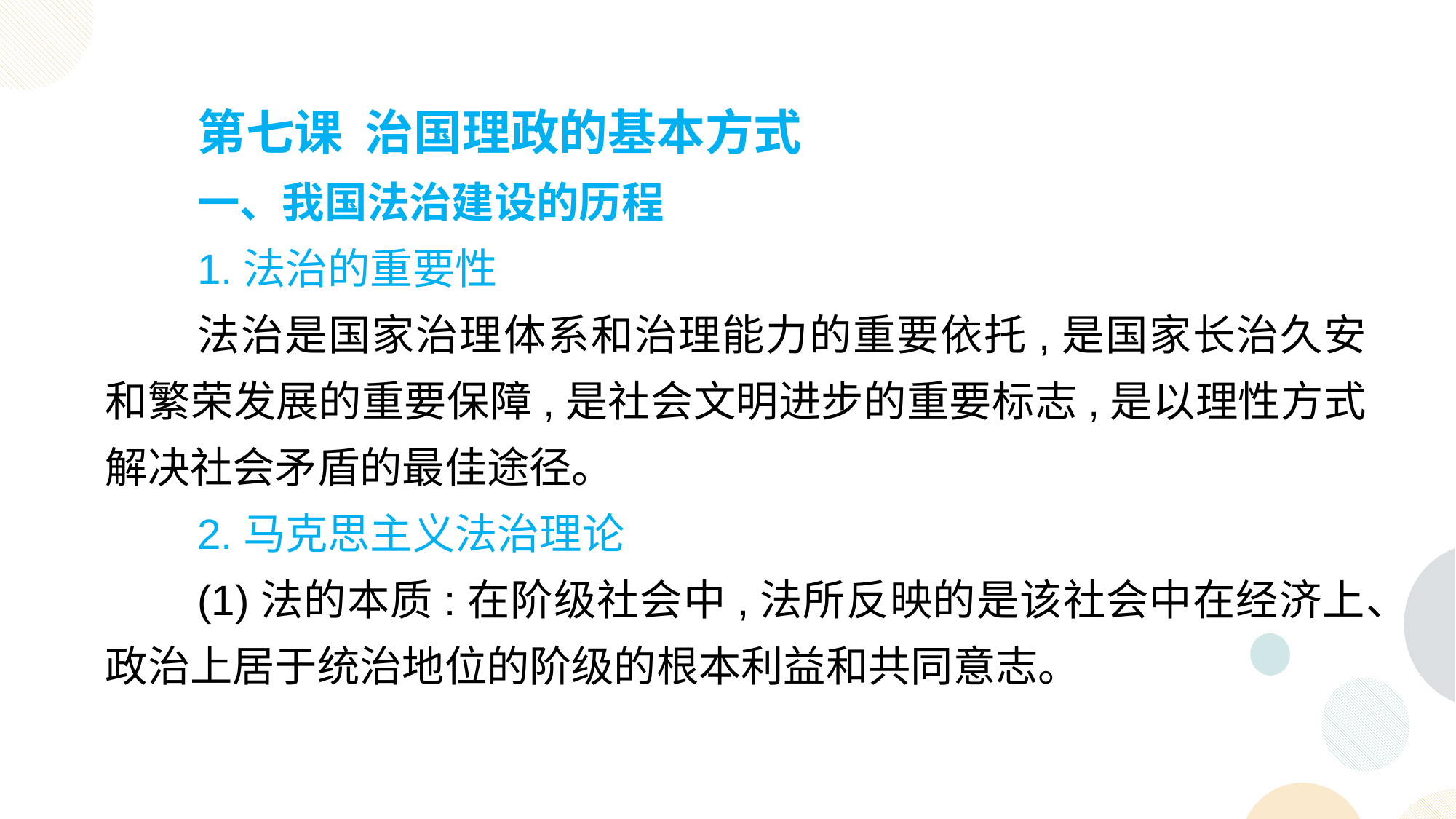

第七课  治国理政的基本方式
一、我国法治建设的历程
1.法治的重要性
法治是国家治理体系和治理能力的重要依托,是国家长治久安和繁荣发展的重要保障,是社会文明进步的重要标志,是以理性方式解决社会矛盾的最佳途径。
2.马克思主义法治理论
(1)法的本质:在阶级社会中,法所反映的是该社会中在经济上、政治上居于统治地位的阶级的根本利益和共同意志。